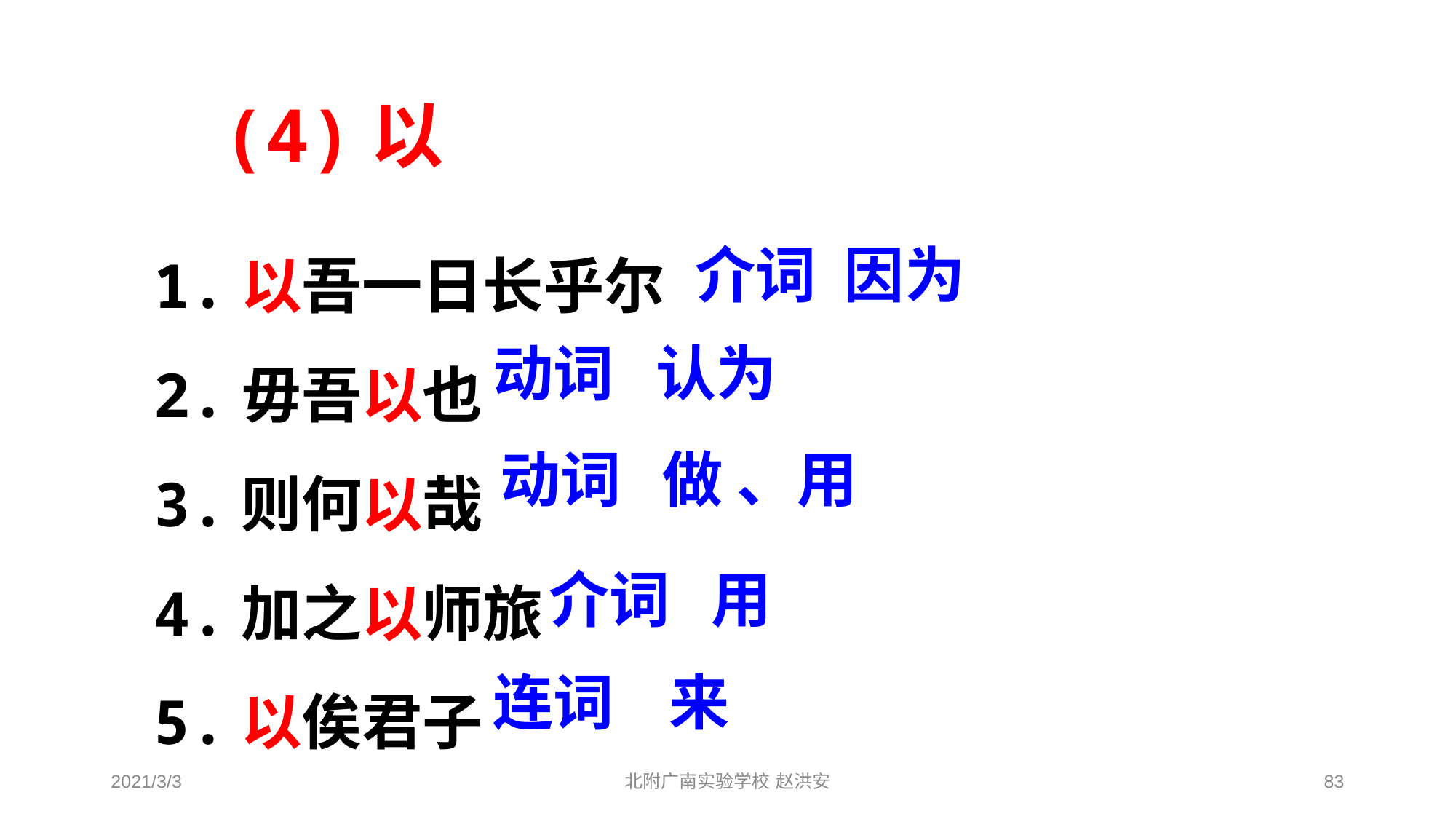

(4)以
1.以吾一日长乎尔
2.毋吾以也
3.则何以哉
4.加之以师旅
5.以俟君子
介词  因为

动词   认为
动词   做 、用
介词   用
连词    来
2021/3/3
北附广南实验学校 赵洪安
83